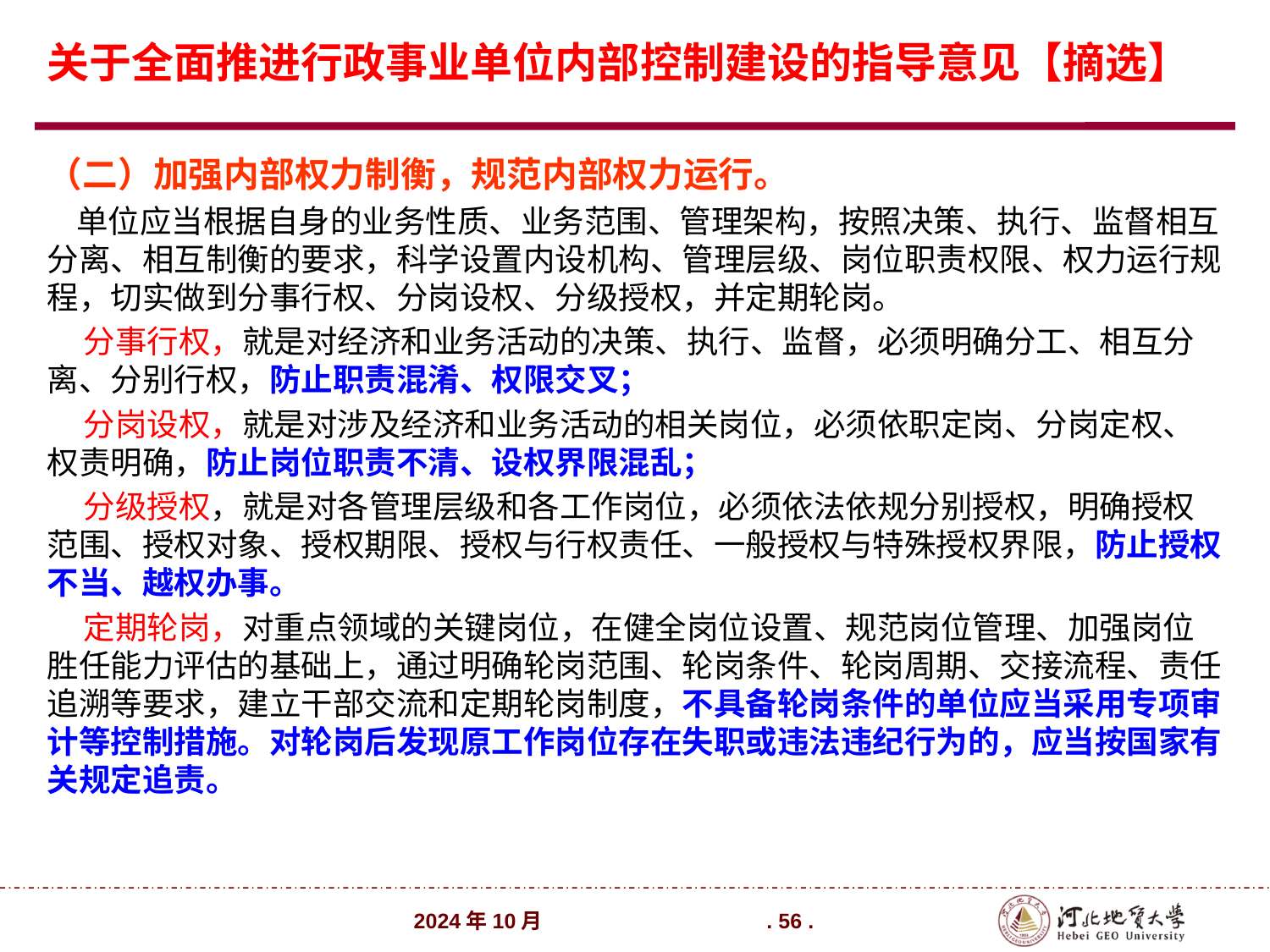

# 关于全面推进行政事业单位内部控制建设的指导意见【摘选】
（二）加强内部权力制衡，规范内部权力运行。
   单位应当根据自身的业务性质、业务范围、管理架构，按照决策、执行、监督相互分离、相互制衡的要求，科学设置内设机构、管理层级、岗位职责权限、权力运行规程，切实做到分事行权、分岗设权、分级授权，并定期轮岗。
    分事行权，就是对经济和业务活动的决策、执行、监督，必须明确分工、相互分离、分别行权，防止职责混淆、权限交叉；
    分岗设权，就是对涉及经济和业务活动的相关岗位，必须依职定岗、分岗定权、权责明确，防止岗位职责不清、设权界限混乱；
    分级授权，就是对各管理层级和各工作岗位，必须依法依规分别授权，明确授权范围、授权对象、授权期限、授权与行权责任、一般授权与特殊授权界限，防止授权不当、越权办事。
    定期轮岗，对重点领域的关键岗位，在健全岗位设置、规范岗位管理、加强岗位胜任能力评估的基础上，通过明确轮岗范围、轮岗条件、轮岗周期、交接流程、责任追溯等要求，建立干部交流和定期轮岗制度，不具备轮岗条件的单位应当采用专项审计等控制措施。对轮岗后发现原工作岗位存在失职或违法违纪行为的，应当按国家有关规定追责。

2024年10月                                             . 56 .